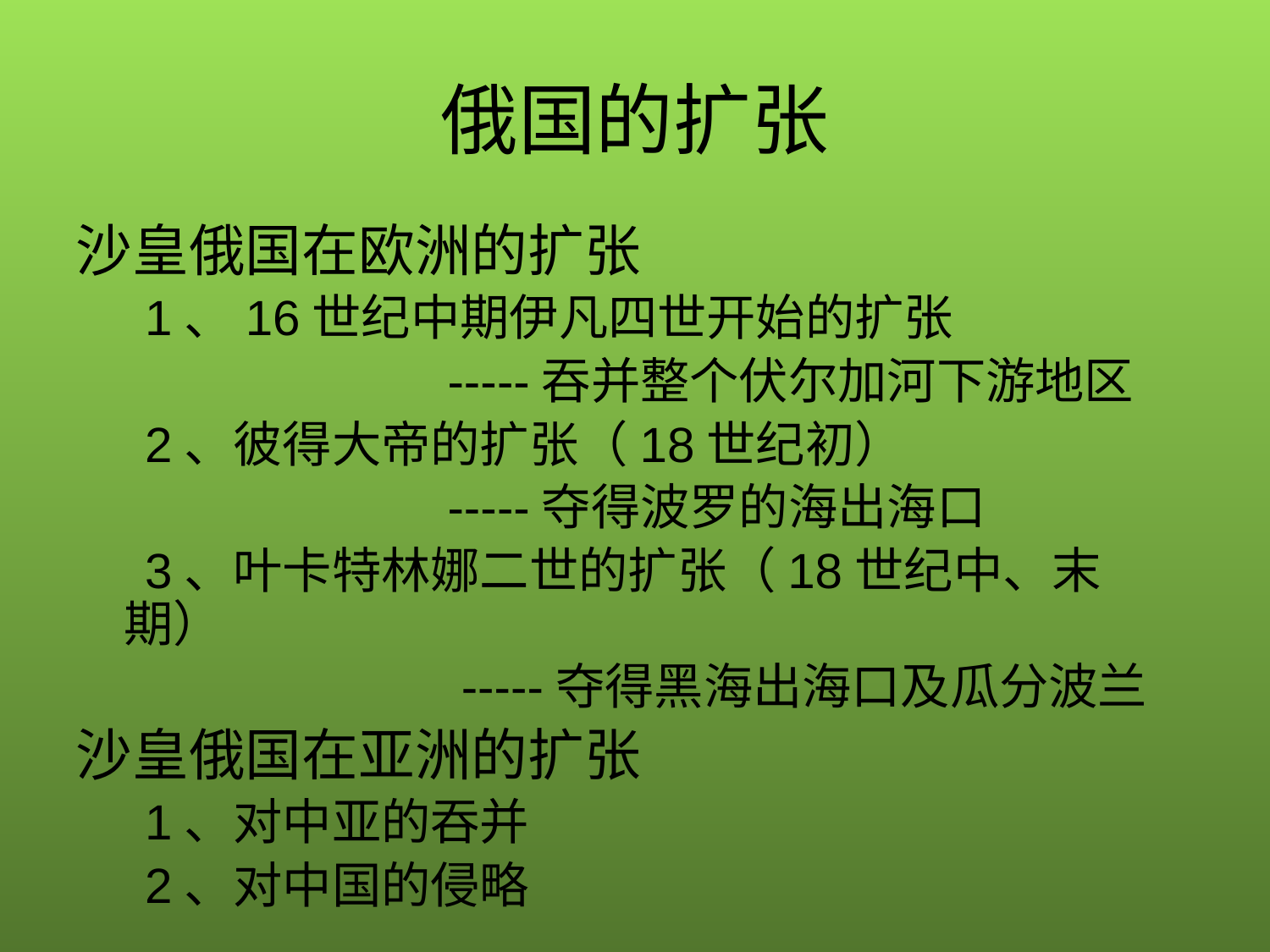

# 俄国的扩张
沙皇俄国在欧洲的扩张
     1、16世纪中期伊凡四世开始的扩张
                           -----吞并整个伏尔加河下游地区
     2、彼得大帝的扩张（18世纪初）
                           -----夺得波罗的海出海口
     3、叶卡特林娜二世的扩张（18世纪中、末期）
                            -----夺得黑海出海口及瓜分波兰
沙皇俄国在亚洲的扩张
     1、对中亚的吞并
     2、对中国的侵略